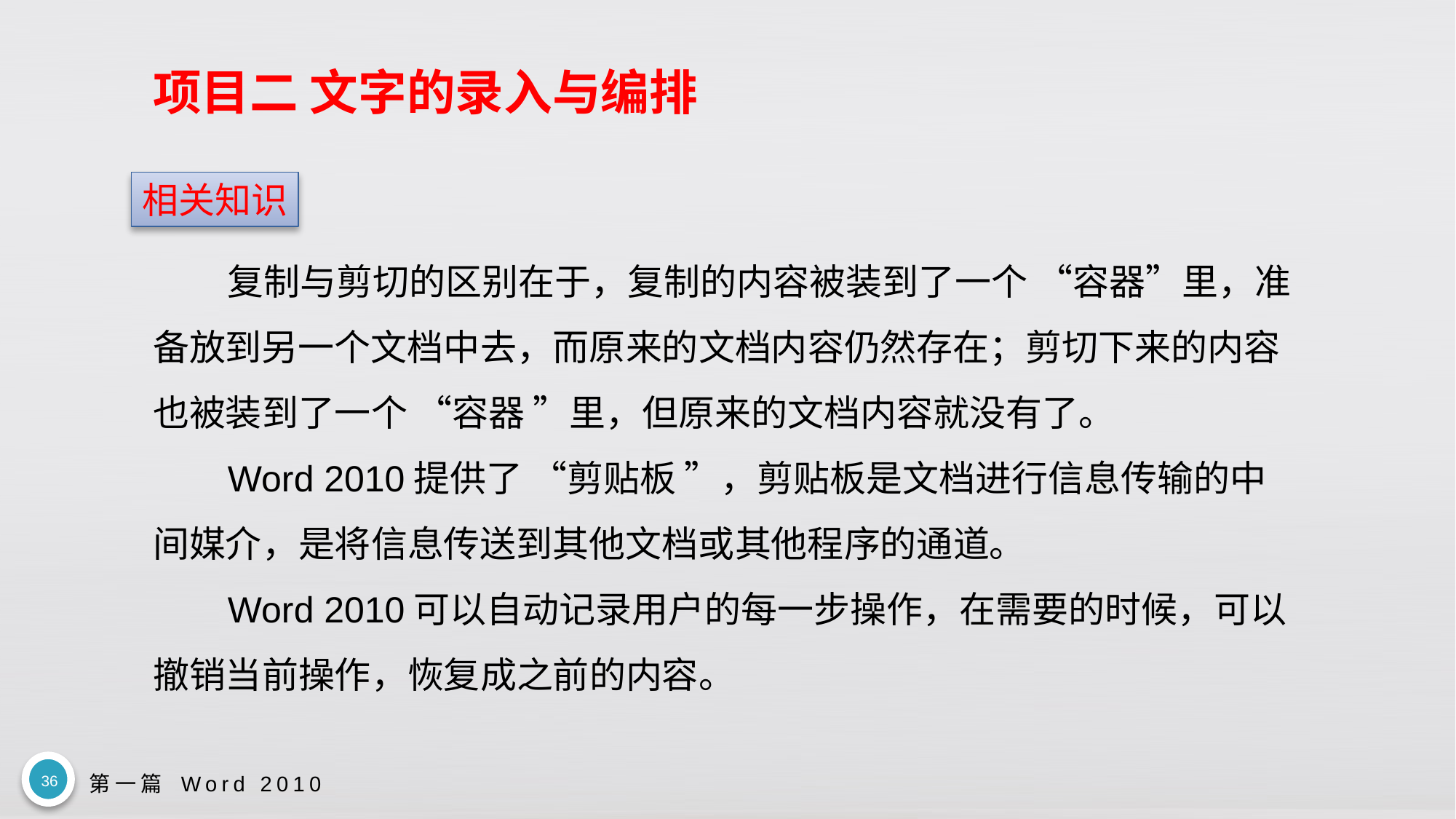

# 项目二 文字的录入与编排
相关知识
复制与剪切的区别在于，复制的内容被装到了一个 “容器”里，准备放到另一个文档中去，而原来的文档内容仍然存在；剪切下来的内容也被装到了一个 “容器 ”里，但原来的文档内容就没有了。
Word 2010提供了 “剪贴板 ”，剪贴板是文档进行信息传输的中间媒介，是将信息传送到其他文档或其他程序的通道。
Word 2010可以自动记录用户的每一步操作，在需要的时候，可以撤销当前操作，恢复成之前的内容。
36